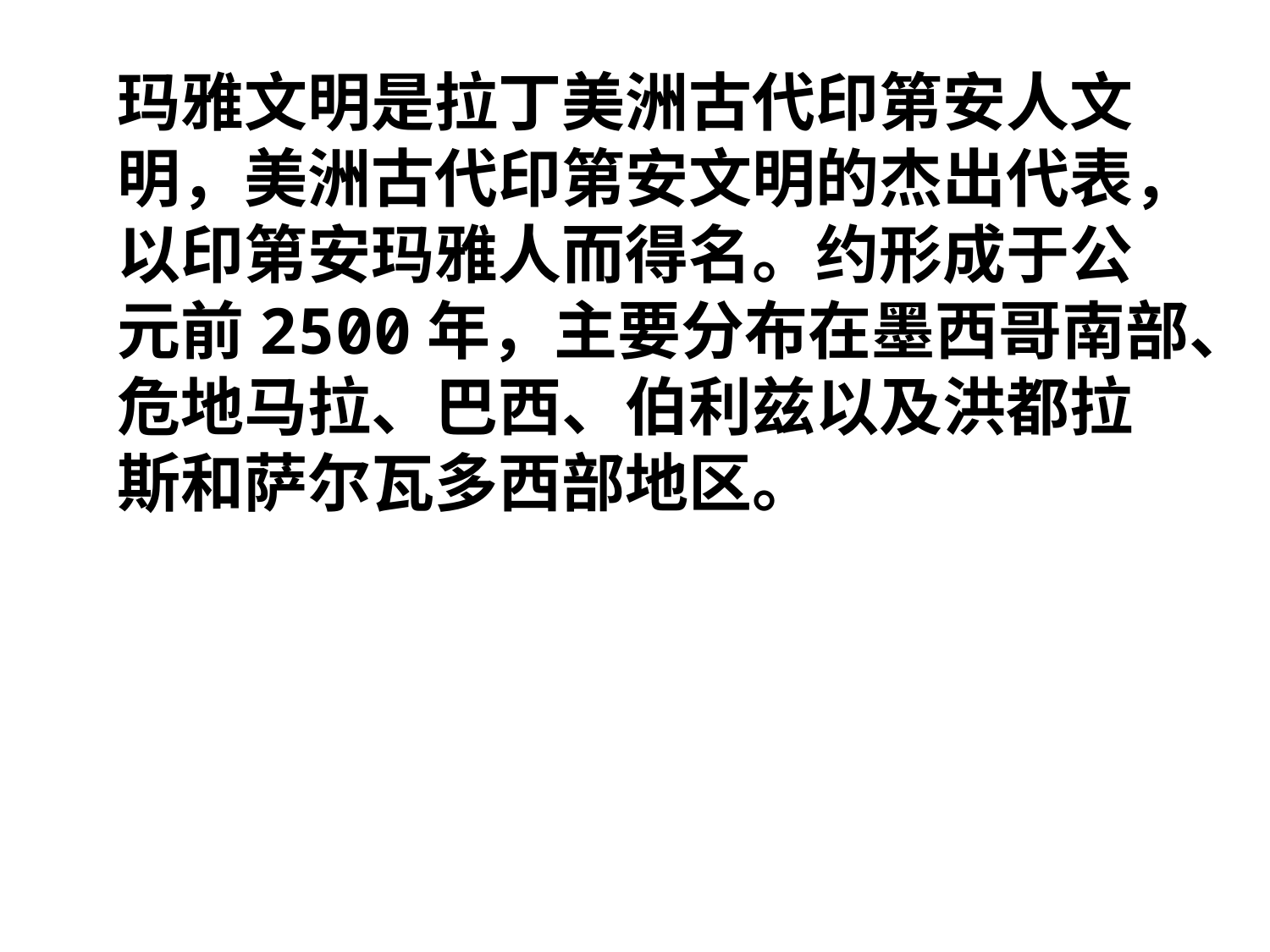

玛雅文明是拉丁美洲古代印第安人文明，美洲古代印第安文明的杰出代表，以印第安玛雅人而得名。约形成于公元前2500年，主要分布在墨西哥南部、危地马拉、巴西、伯利兹以及洪都拉斯和萨尔瓦多西部地区。